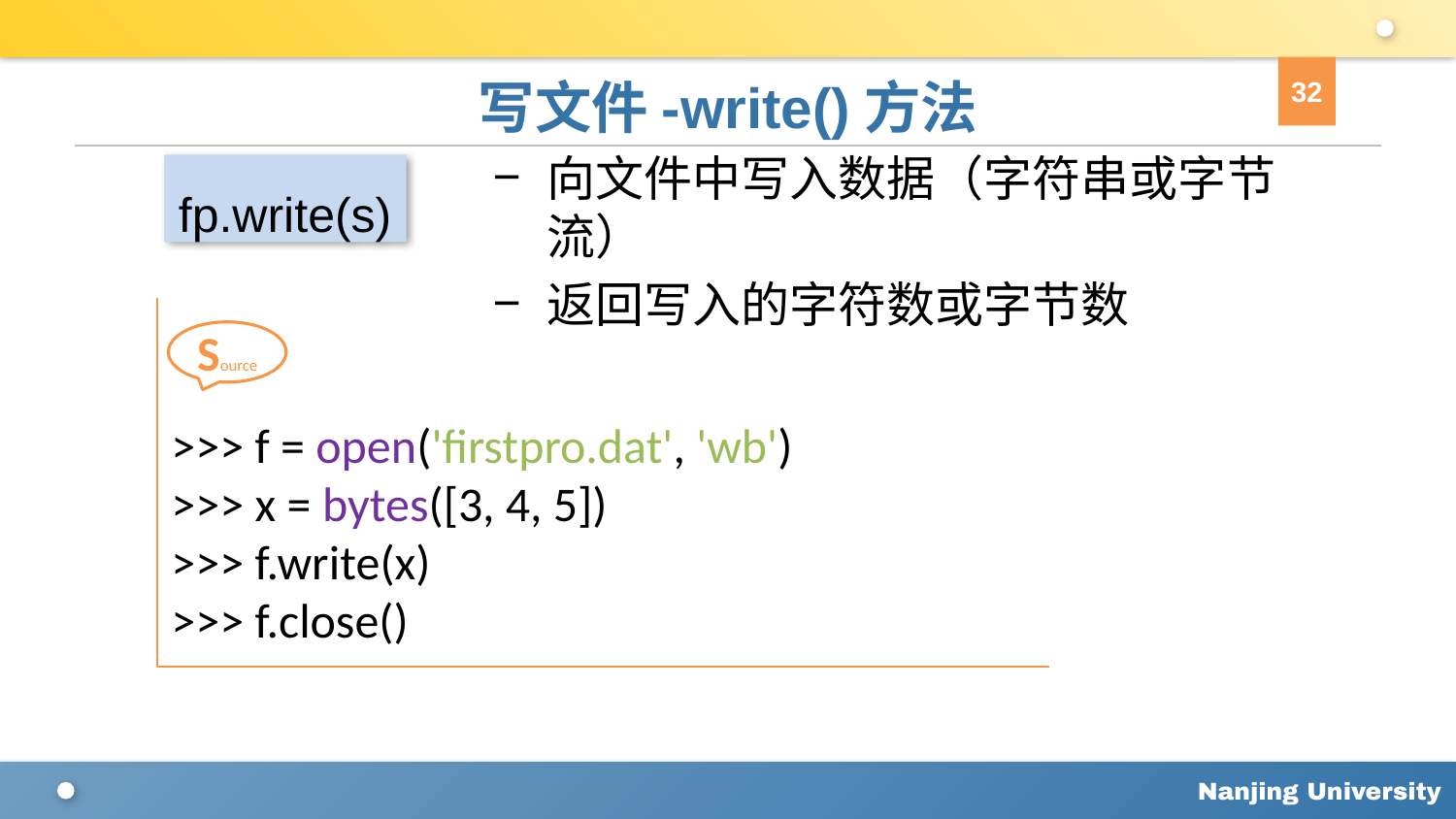

32
# 写文件-write()方法
向文件中写入数据（字符串或字节流）
返回写入的字符数或字节数
fp.write(s)

>>> f = open('firstpro.dat', 'wb')
>>> x = bytes([3, 4, 5])
>>> f.write(x)
>>> f.close()
Source